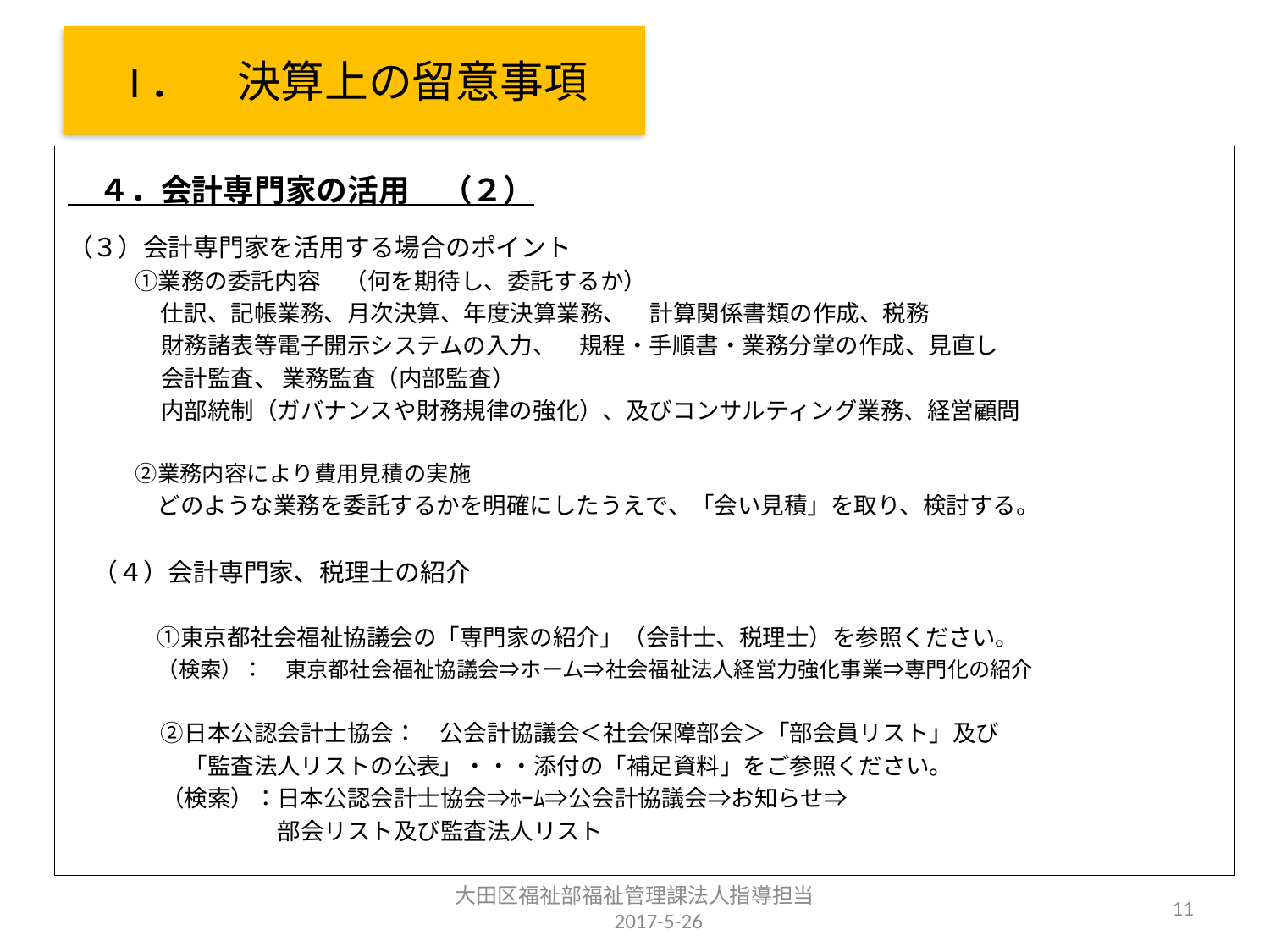

# I．　決算上の留意事項

　４．会計専門家の活用　（２）
（３）会計専門家を活用する場合のポイント
　　　①業務の委託内容　（何を期待し、委託するか）
　　　　仕訳、記帳業務、月次決算、年度決算業務、　計算関係書類の作成、税務
　　　　財務諸表等電子開示システムの入力、　規程・手順書・業務分掌の作成、見直し
　　　　会計監査、 業務監査（内部監査）
　　　　内部統制（ガバナンスや財務規律の強化）、及びコンサルティング業務、経営顧問

　　　②業務内容により費用見積の実施
　　　　どのような業務を委託するかを明確にしたうえで、「会い見積」を取り、検討する。

　（４）会計専門家、税理士の紹介

　　　　①東京都社会福祉協議会の「専門家の紹介」（会計士、税理士）を参照ください。
　　　　（検索）：　東京都社会福祉協議会⇒ホーム⇒社会福祉法人経営力強化事業⇒専門化の紹介

　　　　②日本公認会計士協会：　公会計協議会＜社会保障部会＞「部会員リスト」及び
　　　　　「監査法人リストの公表」・・・添付の「補足資料」をご参照ください。
　　　　（検索）：日本公認会計士協会⇒ﾎｰﾑ⇒公会計協議会⇒お知らせ⇒
　　　　　　　　　部会リスト及び監査法人リスト

大田区福祉部福祉管理課法人指導担当　　2017-5-26
11